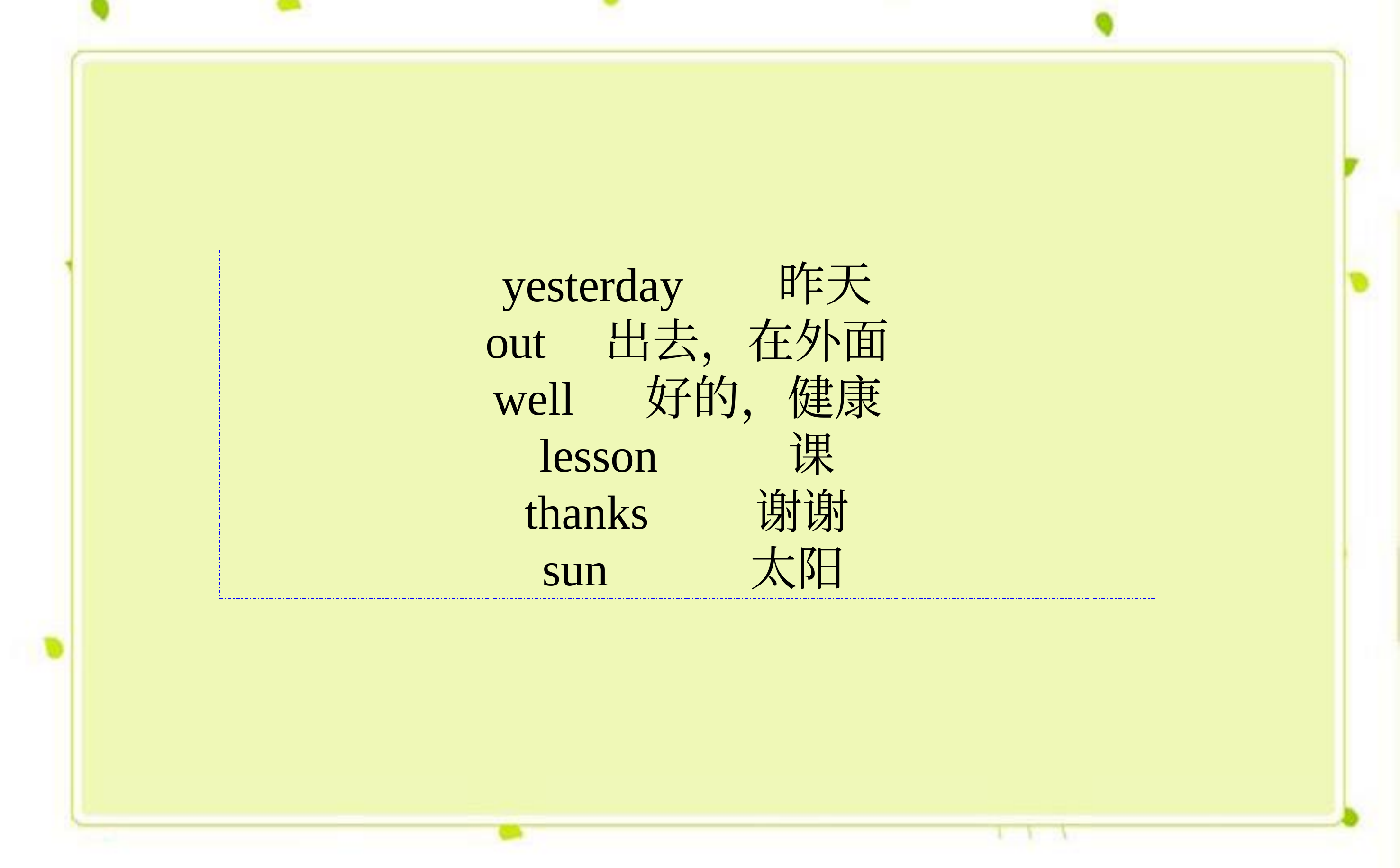

yesterday       昨天
out    出去，在外面
well     好的，健康
lesson          课
thanks        谢谢
 sun           太阳